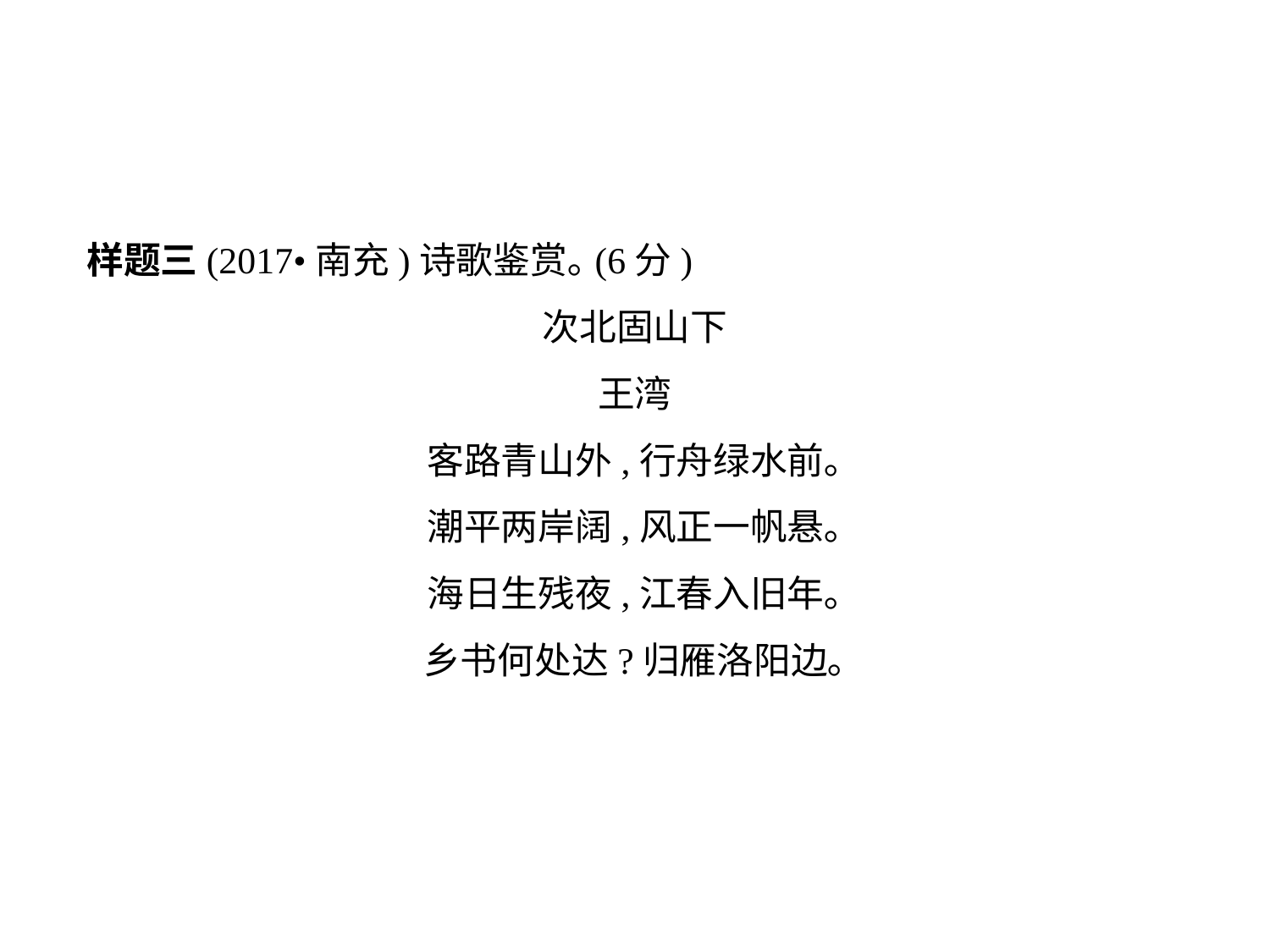

样题三(2017•南充)诗歌鉴赏｡(6分)
次北固山下
王湾
客路青山外,行舟绿水前｡
潮平两岸阔,风正一帆悬｡
海日生残夜,江春入旧年｡
乡书何处达?归雁洛阳边｡